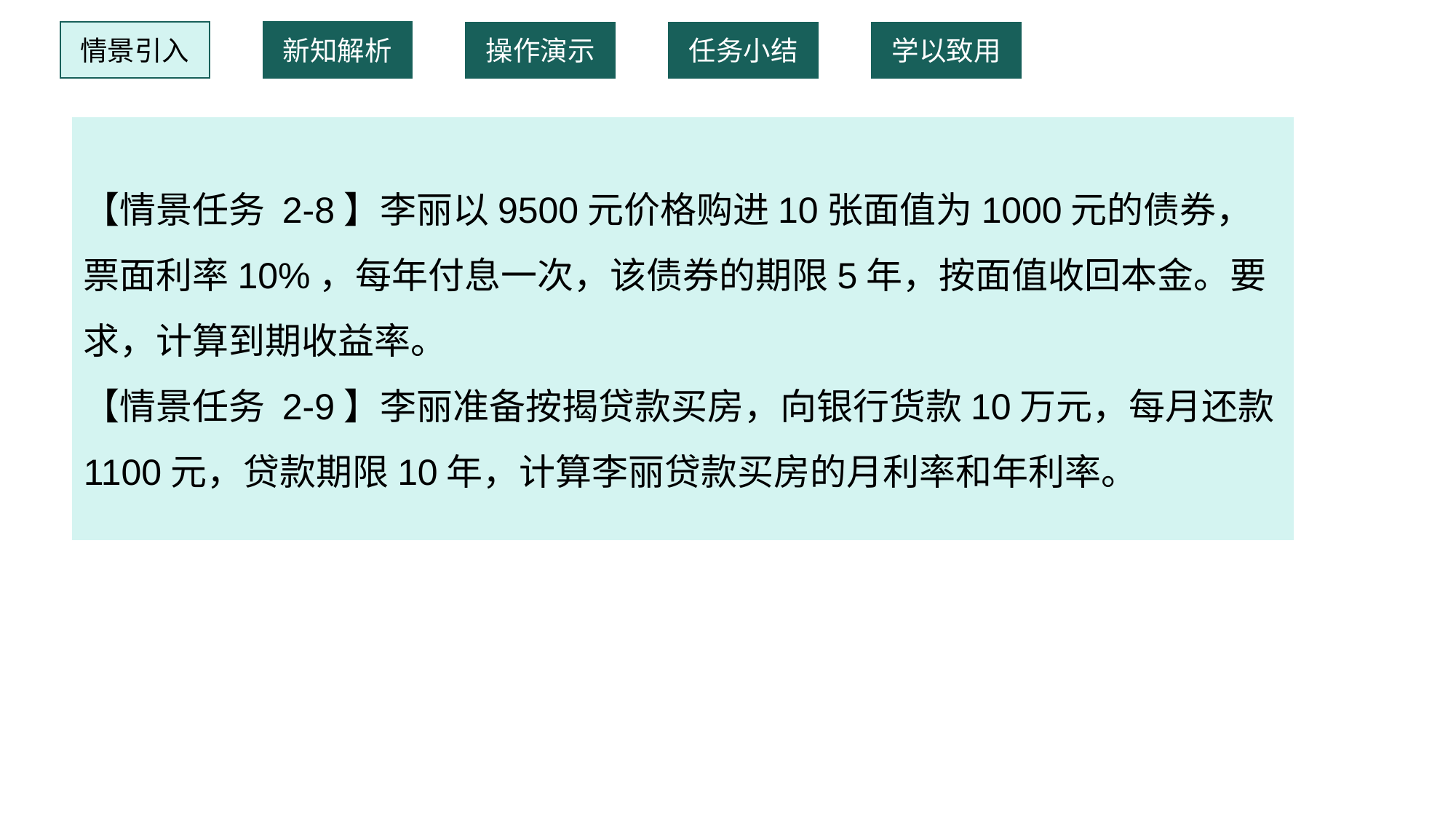

情景引入
新知解析
操作演示
任务小结
学以致用
【情景任务 2-8】李丽以9500元价格购进10张面值为1000元的债券，票面利率10%，每年付息一次，该债券的期限5年，按面值收回本金。要求，计算到期收益率。
【情景任务 2-9】李丽准备按揭贷款买房，向银行货款10万元，每月还款1100元，贷款期限10年，计算李丽贷款买房的月利率和年利率。